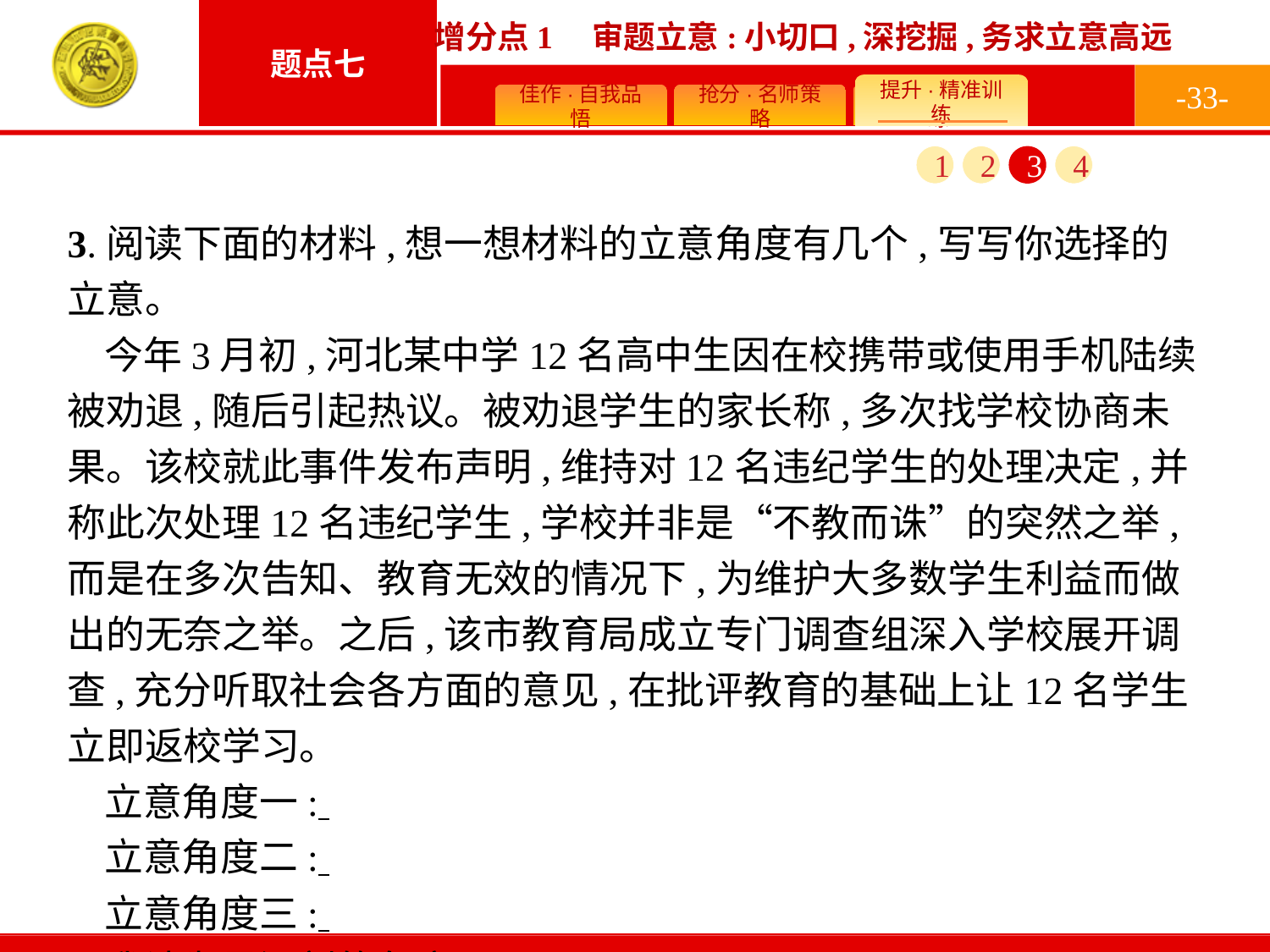

-33-
1
2
3
4
3.阅读下面的材料,想一想材料的立意角度有几个,写写你选择的立意。
今年3月初,河北某中学12名高中生因在校携带或使用手机陆续被劝退,随后引起热议。被劝退学生的家长称,多次找学校协商未果。该校就此事件发布声明,维持对12名违纪学生的处理决定,并称此次处理12名违纪学生,学校并非是“不教而诛”的突然之举,而是在多次告知、教育无效的情况下,为维护大多数学生利益而做出的无奈之举。之后,该市教育局成立专门调查组深入学校展开调查,充分听取社会各方面的意见,在批评教育的基础上让12名学生立即返校学习。
立意角度一:
立意角度二:
立意角度三:
我认为最深刻的角度是: